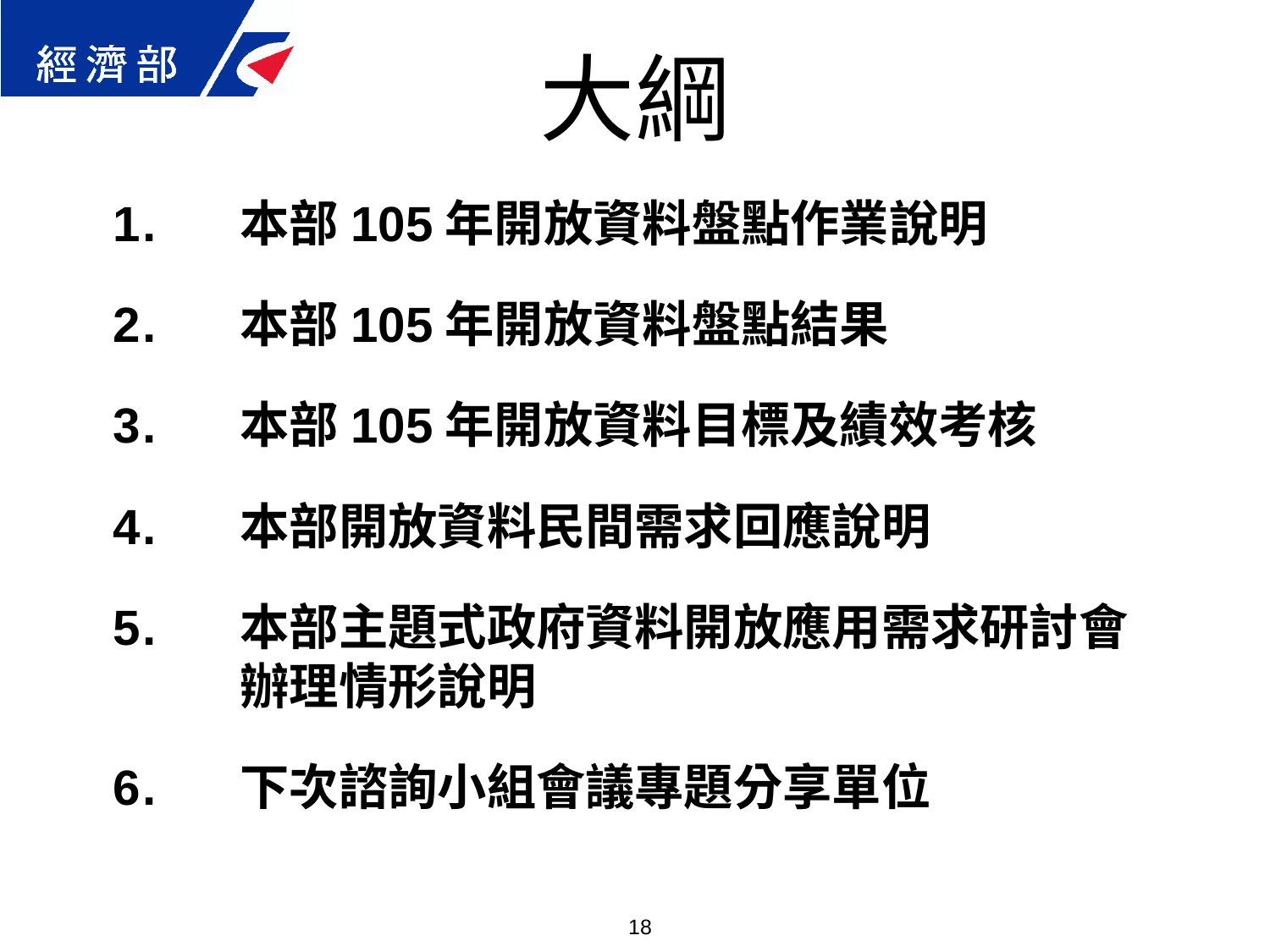

大綱

本部105年開放資料盤點作業說明
本部105年開放資料盤點結果
本部105年開放資料目標及績效考核
本部開放資料民間需求回應說明
本部主題式政府資料開放應用需求研討會　辦理情形說明
下次諮詢小組會議專題分享單位

18